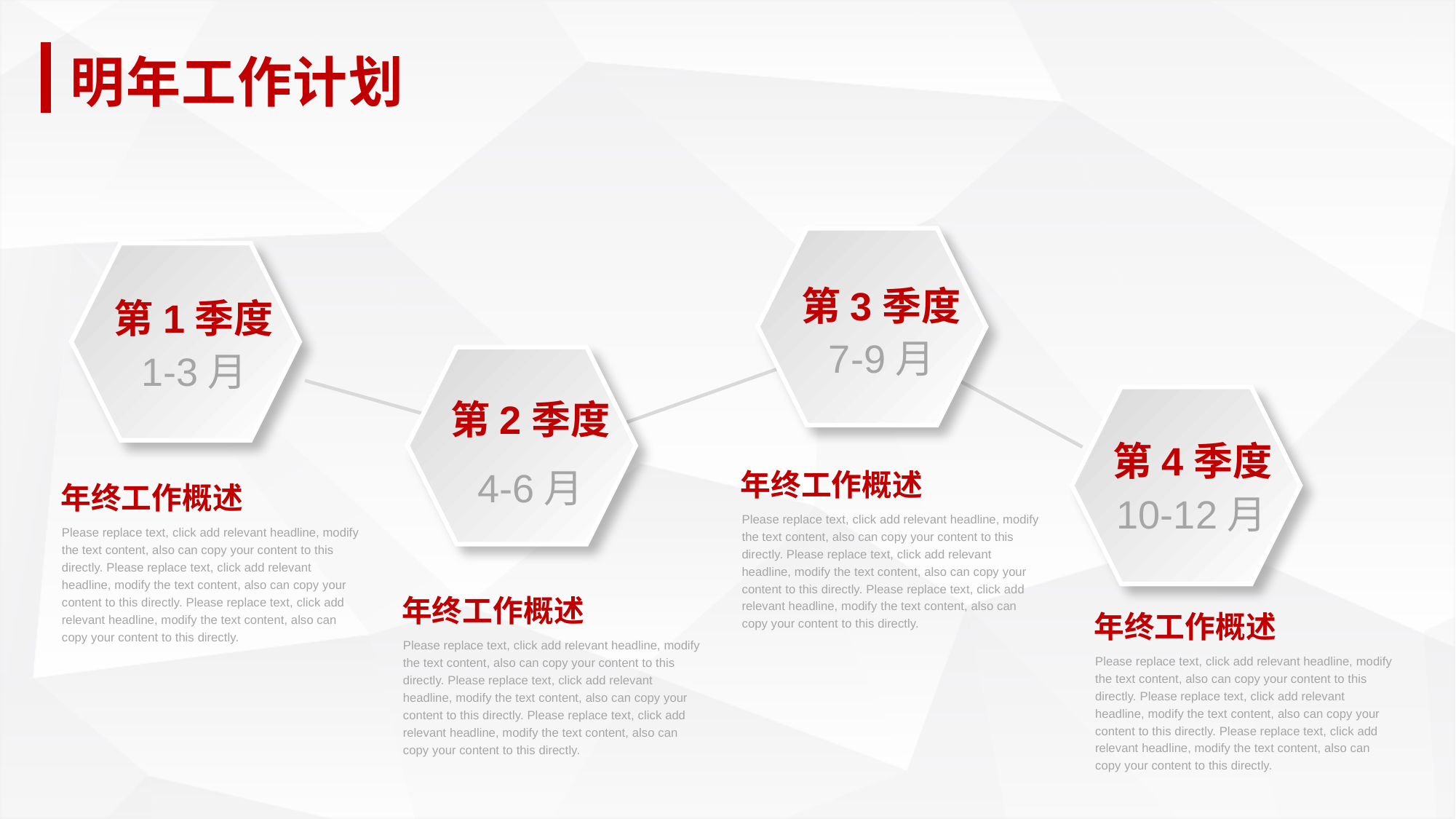

明年工作计划

第3季度
7-9月
第1季度
1-3月

第2季度
4-6月
第4季度
10-12月
年终工作概述
年终工作概述
Please replace text, click add relevant headline, modify the text content, also can copy your content to this directly. Please replace text, click add relevant headline, modify the text content, also can copy your content to this directly. Please replace text, click add relevant headline, modify the text content, also can copy your content to this directly.

Please replace text, click add relevant headline, modify the text content, also can copy your content to this directly. Please replace text, click add relevant headline, modify the text content, also can copy your content to this directly. Please replace text, click add relevant headline, modify the text content, also can copy your content to this directly.

年终工作概述
年终工作概述
Please replace text, click add relevant headline, modify the text content, also can copy your content to this directly. Please replace text, click add relevant headline, modify the text content, also can copy your content to this directly. Please replace text, click add relevant headline, modify the text content, also can copy your content to this directly.

Please replace text, click add relevant headline, modify the text content, also can copy your content to this directly. Please replace text, click add relevant headline, modify the text content, also can copy your content to this directly. Please replace text, click add relevant headline, modify the text content, also can copy your content to this directly.